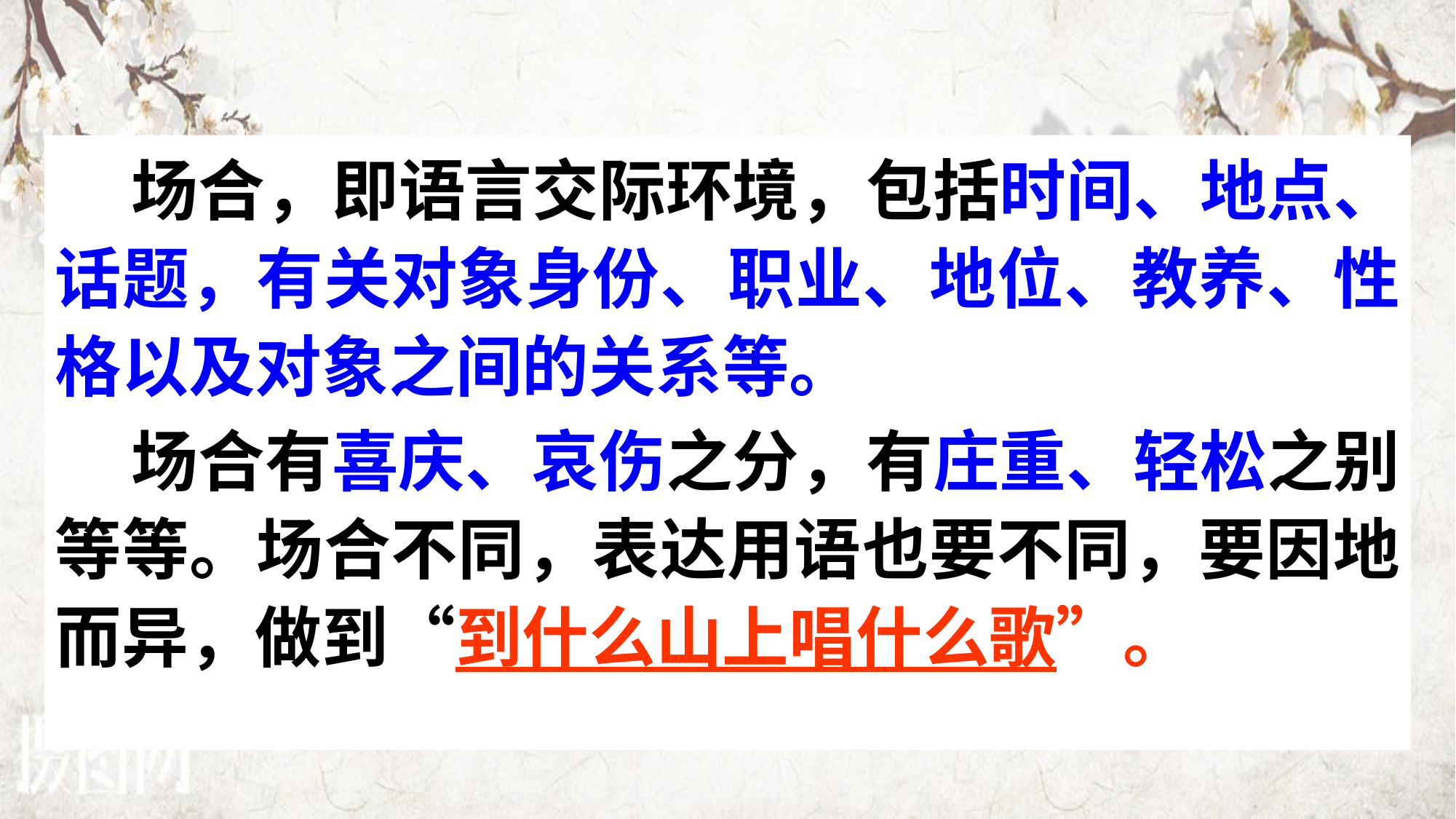

场合，即语言交际环境，包括时间、地点、话题，有关对象身份、职业、地位、教养、性格以及对象之间的关系等。
    场合有喜庆、哀伤之分，有庄重、轻松之别等等。场合不同，表达用语也要不同，要因地而异，做到“到什么山上唱什么歌”。